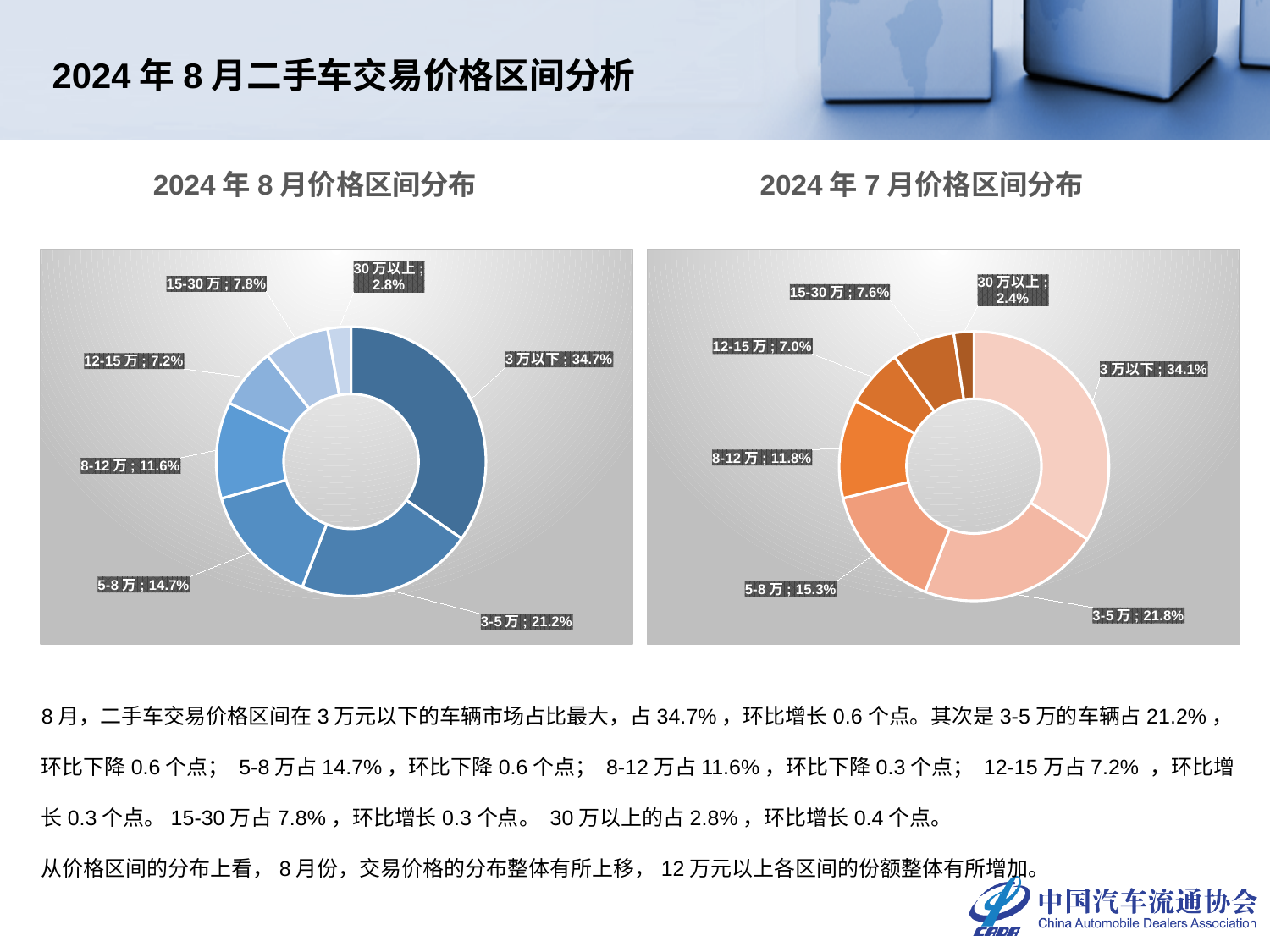

2024年8月二手车交易价格区间分析
2024年8月价格区间分布
2024年7月价格区间分布

### Chart

| Category | 2024年8月 |
|---|---|
| 3万以下 | 0.34712344087214114 |
| 3-5万 | 0.2118426707704252 |
| 5-8万 | 0.14665391174146322 |
| 8-12万 | 0.11559382033116591 |
| 12-15万 | 0.07249973427239159 |
| 15-30万 | 0.0784011978538452 |
| 30万以上 | 0.027885224158567753 |

### Chart

| Category | 2024年7月 |
|---|---|
| 3万以下 | 0.34138858460908206 |
| 3-5万 | 0.21750069019565935 |
| 5-8万 | 0.15289837648169424 |
| 8-12万 | 0.11849991539537079 |
| 12-15万 | 0.06979881909749125 |
| 15-30万 | 0.07580129489611442 |
| 30万以上 | 0.024112319324587888 |
8月，二手车交易价格区间在3万元以下的车辆市场占比最大，占34.7%，环比增长0.6个点。其次是3-5万的车辆占21.2%，环比下降0.6个点； 5-8万占14.7%，环比下降0.6个点； 8-12万占11.6%，环比下降0.3个点； 12-15万占7.2% ，环比增长0.3个点。15-30万占7.8%，环比增长0.3个点。 30万以上的占2.8%，环比增长0.4个点。
从价格区间的分布上看，8月份，交易价格的分布整体有所上移，12万元以上各区间的份额整体有所增加。